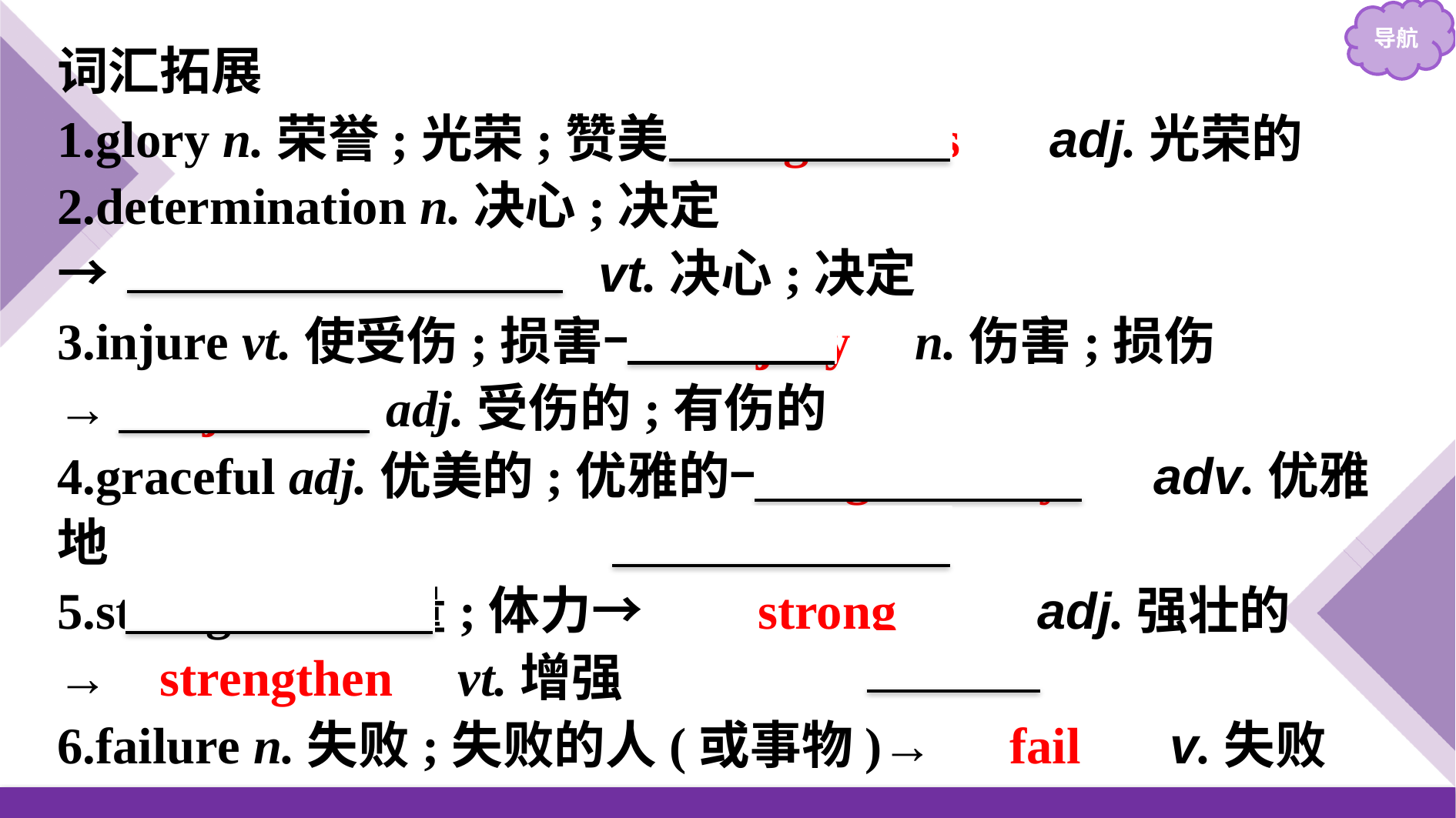

词汇拓展
1.glory n.荣誉;光荣;赞美→　glorious　 adj.光荣的
2.determination n.决心;决定
→　　determine　　 vt.决心;决定
3.injure vt.使受伤;损害→    injury     n.伤害;损伤
→    injured     adj.受伤的;有伤的
4.graceful adj.优美的;优雅的→　gracefully　 adv.优雅地
5.strength n.力量;体力→　　strong　　 adj.强壮的
→    strengthen     vt.增强
6.failure n.失败;失败的人(或事物)→　fail　 v.失败